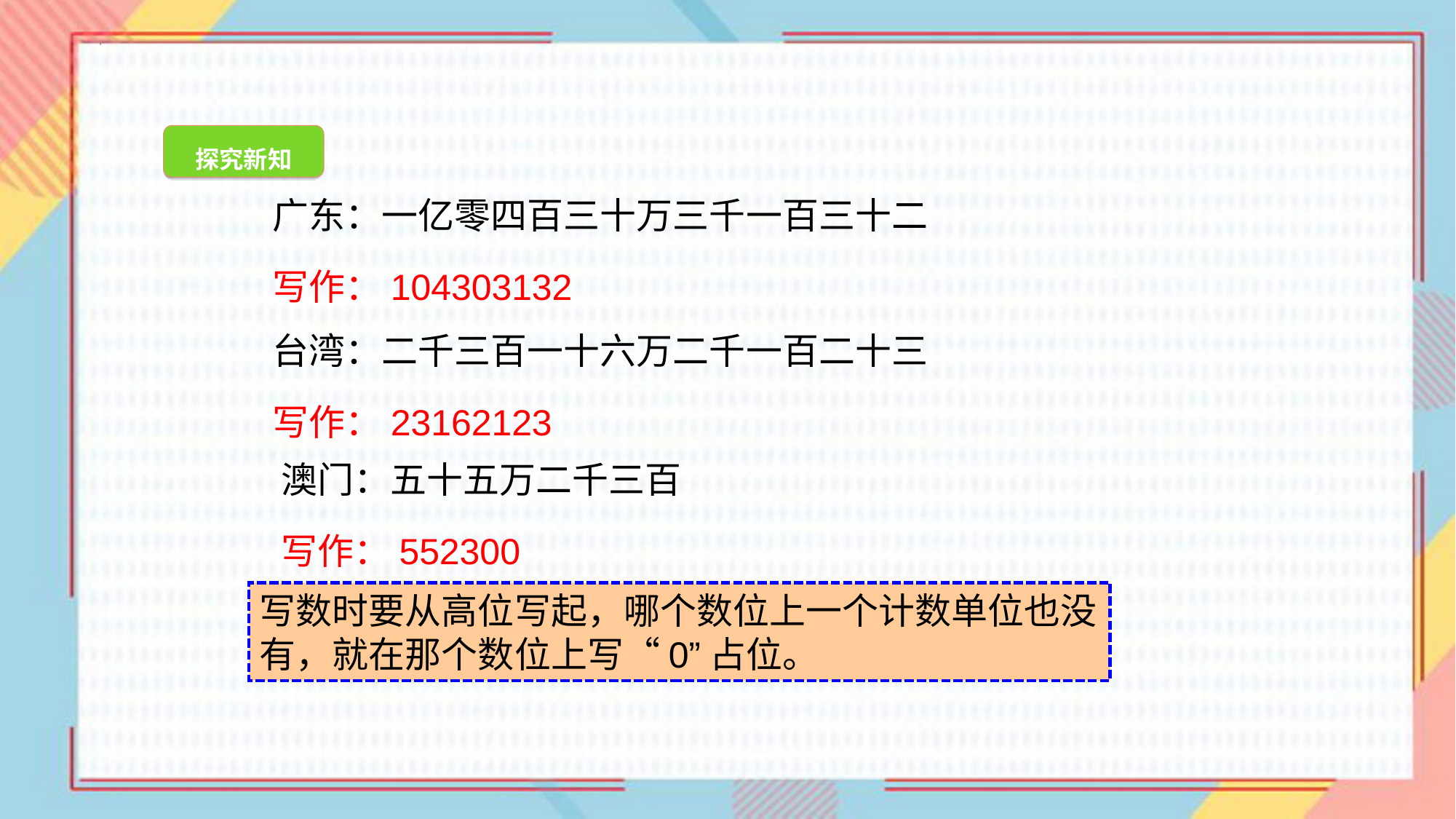

探究新知
广东：一亿零四百三十万三千一百三十二
写作：104303132
台湾：二千三百一十六万二千一百二十三
写作：23162123
澳门：五十五万二千三百
写作：552300
写数时要从高位写起，哪个数位上一个计数单位也没有，就在那个数位上写“0”占位。